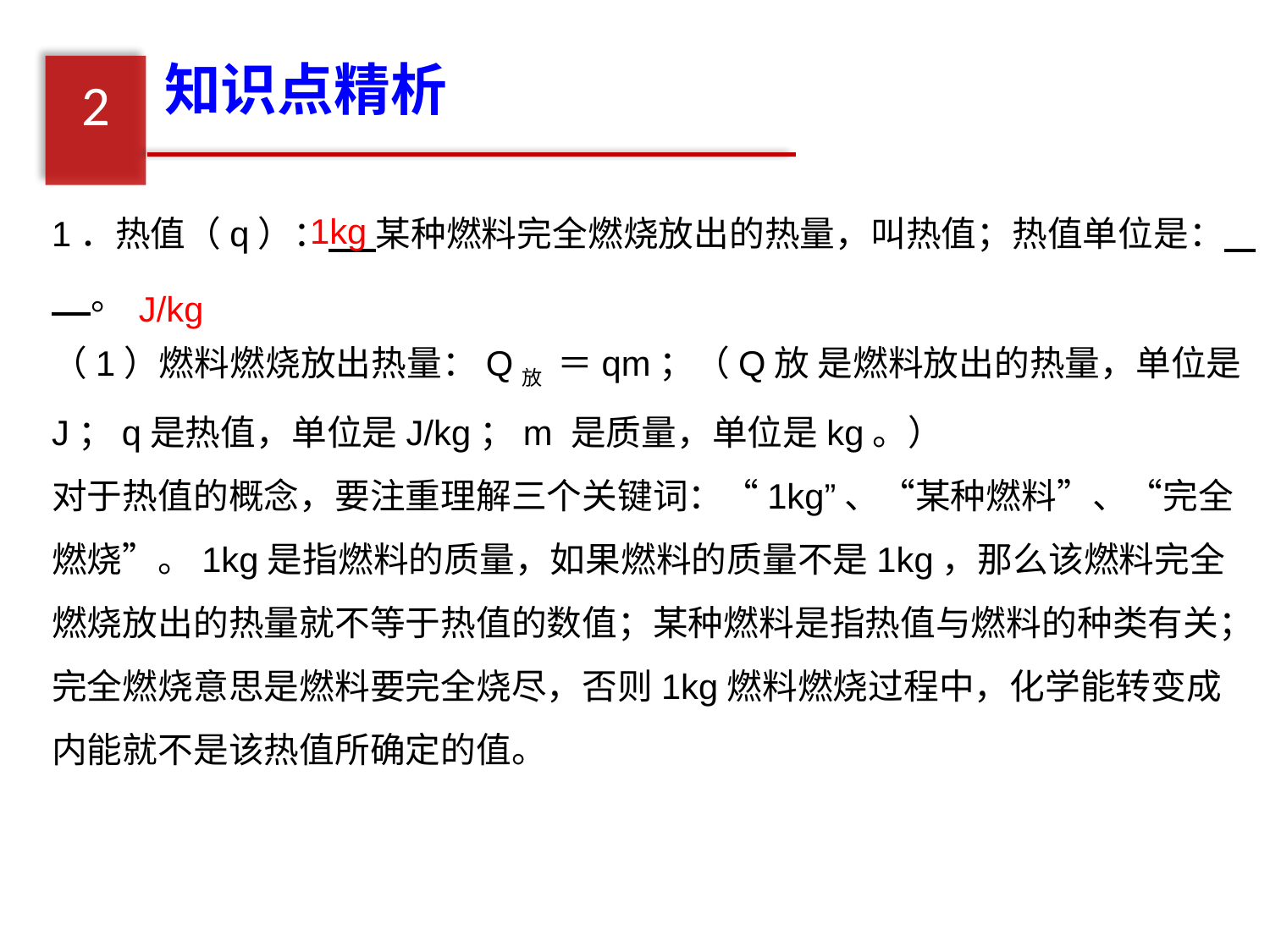

知识点精析

2
1．热值（q）：      某种燃料完全燃烧放出的热量，叫热值；热值单位是：          。
（1）燃料燃烧放出热量：Q放  ＝qm；（Q放 是燃料放出的热量，单位是J；q是热值，单位是J/kg；m 是质量，单位是kg。）
对于热值的概念，要注重理解三个关键词：“1kg”、“某种燃料”、“完全燃烧”。1kg是指燃料的质量，如果燃料的质量不是1kg，那么该燃料完全燃烧放出的热量就不等于热值的数值；某种燃料是指热值与燃料的种类有关；完全燃烧意思是燃料要完全烧尽，否则1kg燃料燃烧过程中，化学能转变成内能就不是该热值所确定的值。
1kg
J/kg